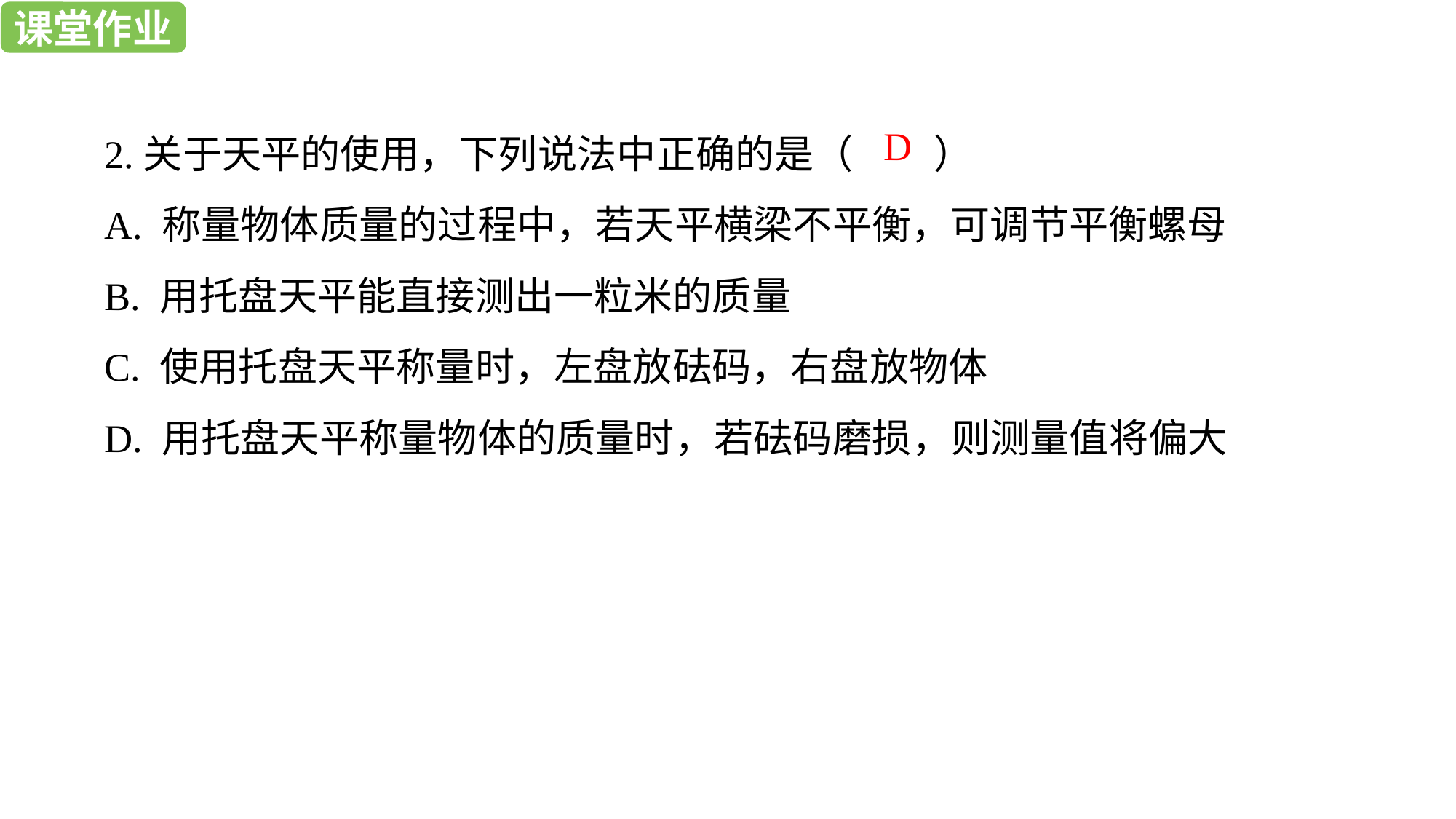

课堂练习
课堂作业
2.关于天平的使用，下列说法中正确的是（         ）
A. 称量物体质量的过程中，若天平横梁不平衡，可调节平衡螺母
B. 用托盘天平能直接测出一粒米的质量
C. 使用托盘天平称量时，左盘放砝码，右盘放物体
D. 用托盘天平称量物体的质量时，若砝码磨损，则测量值将偏大
D